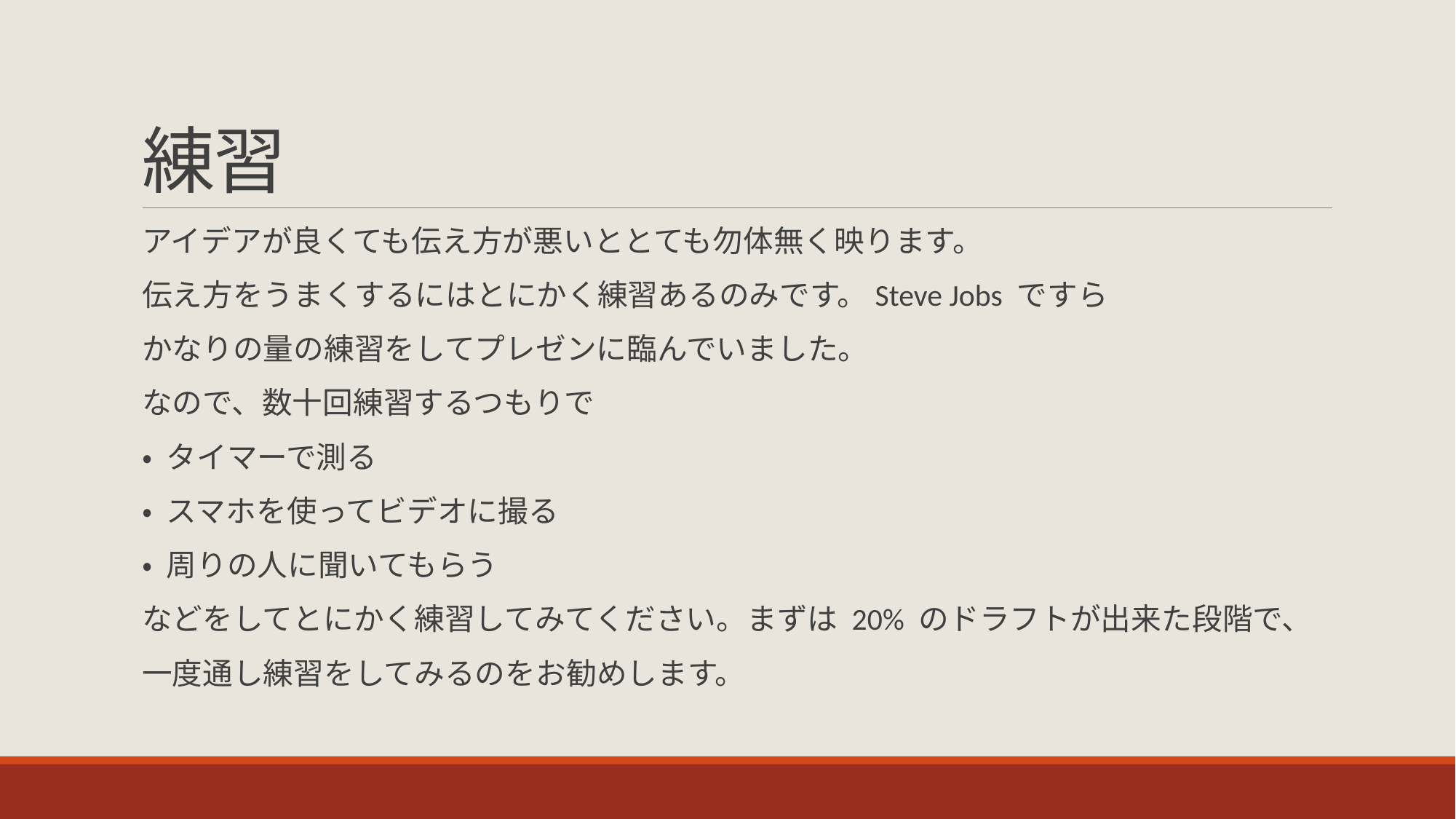

# 練習
アイデアが良くても伝え方が悪いととても勿体無く映ります。
伝え方をうまくするにはとにかく練習あるのみです。Steve Jobs ですら
かなりの量の練習をしてプレゼンに臨んでいました。
なので、数十回練習するつもりで
• タイマーで測る
• スマホを使ってビデオに撮る
• 周りの人に聞いてもらう
などをしてとにかく練習してみてください。まずは 20% のドラフトが出来た段階で、
一度通し練習をしてみるのをお勧めします。